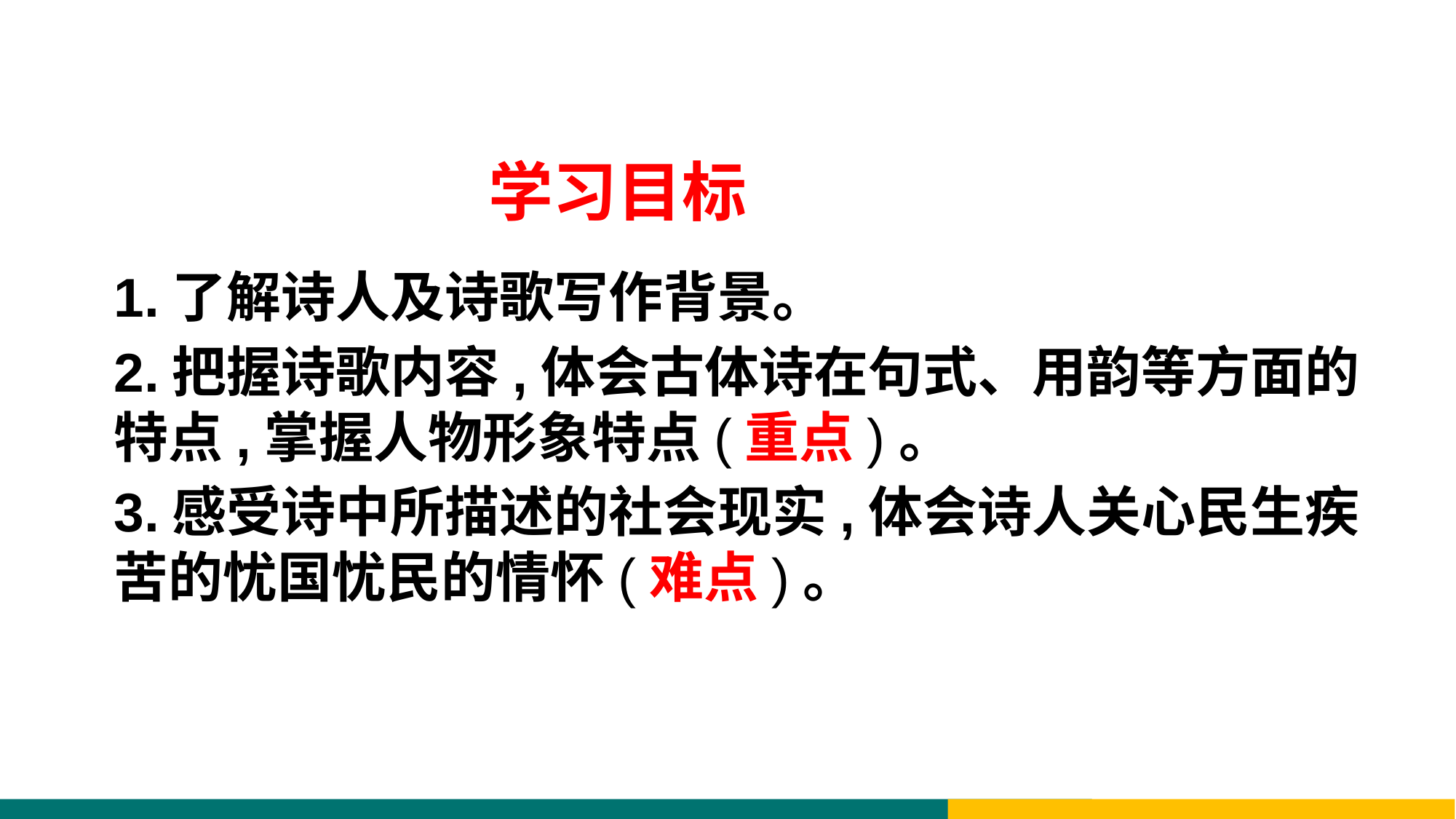

学习目标
1.了解诗人及诗歌写作背景。
2.把握诗歌内容,体会古体诗在句式、用韵等方面的特点,掌握人物形象特点(重点)。
3.感受诗中所描述的社会现实,体会诗人关心民生疾苦的忧国忧民的情怀(难点)。